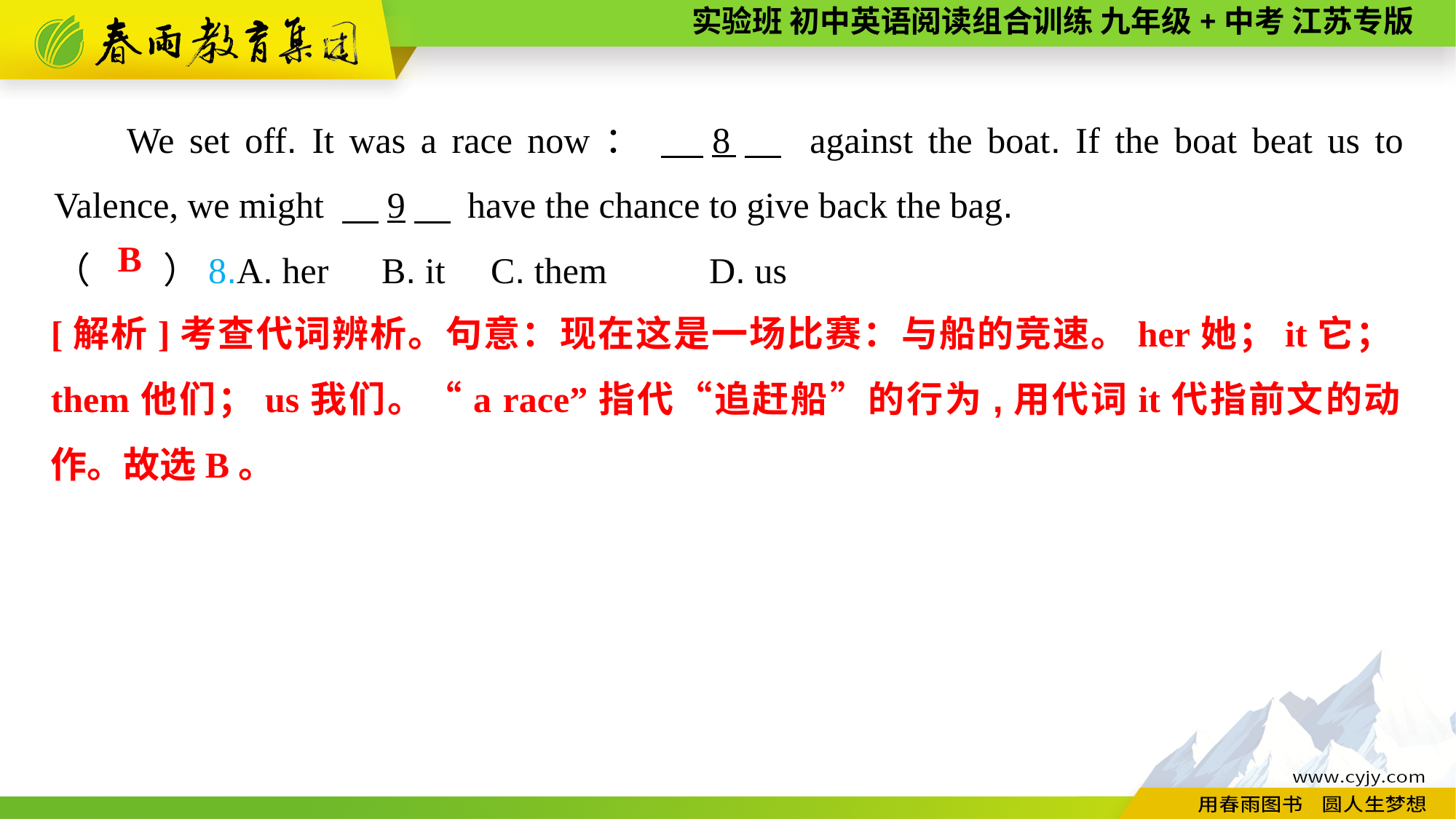

We set off. It was a race now： 　8　 against the boat. If the boat beat us to Valence, we might 　9　 have the chance to give back the bag.
（　　）8.A. her	B. it	C. them	D. us
B
[解析]考查代词辨析。句意：现在这是一场比赛：与船的竞速。her她；it它；them他们；us我们。“a race”指代“追赶船”的行为,用代词it代指前文的动作。故选B。